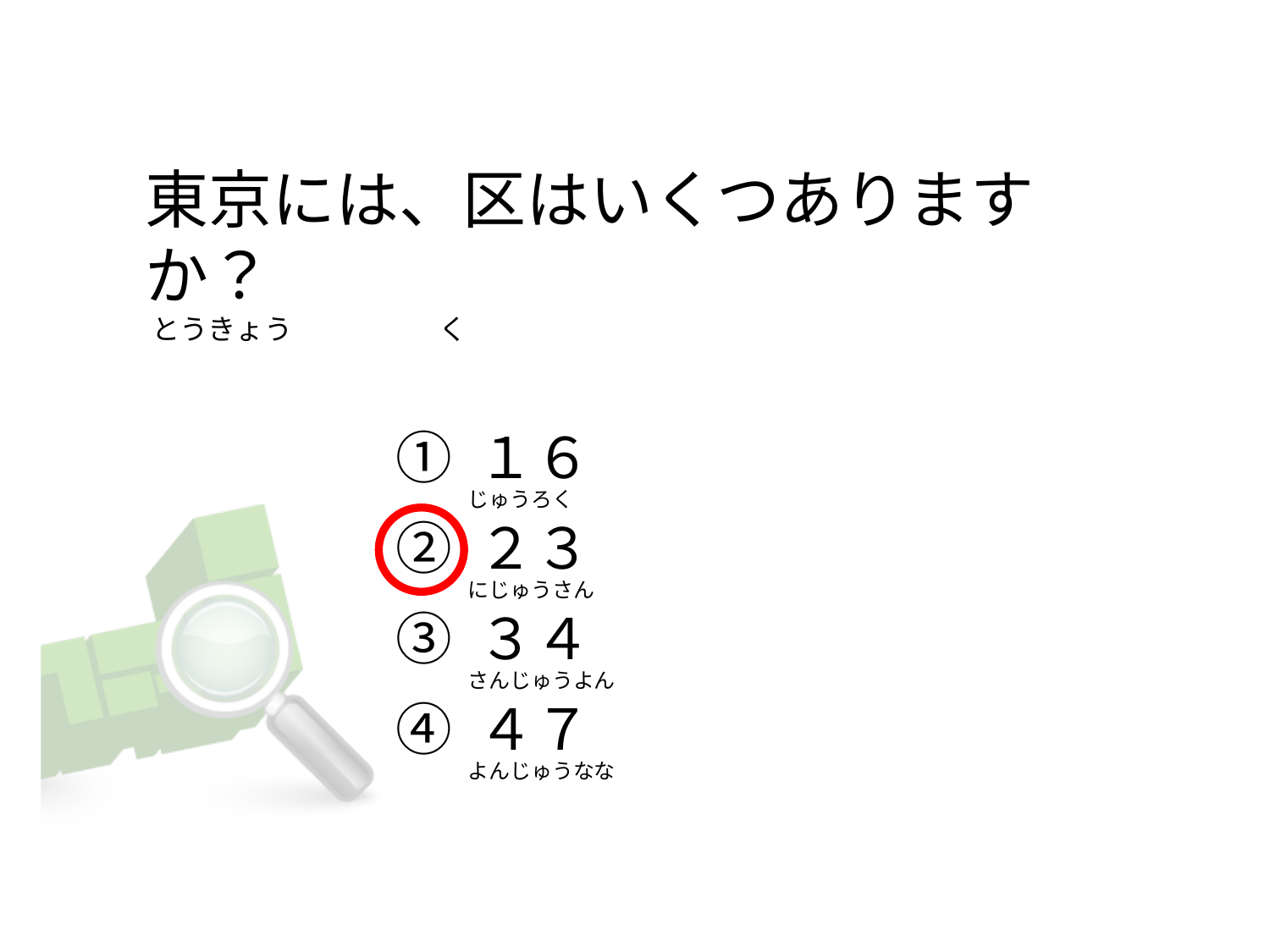

# 東京には、区はいくつありますか？  とうきょう                       く
① １６
② ２３
③ ３４
④ ４７
じゅうろく

にじゅうさん
さんじゅうよん
よんじゅうなな